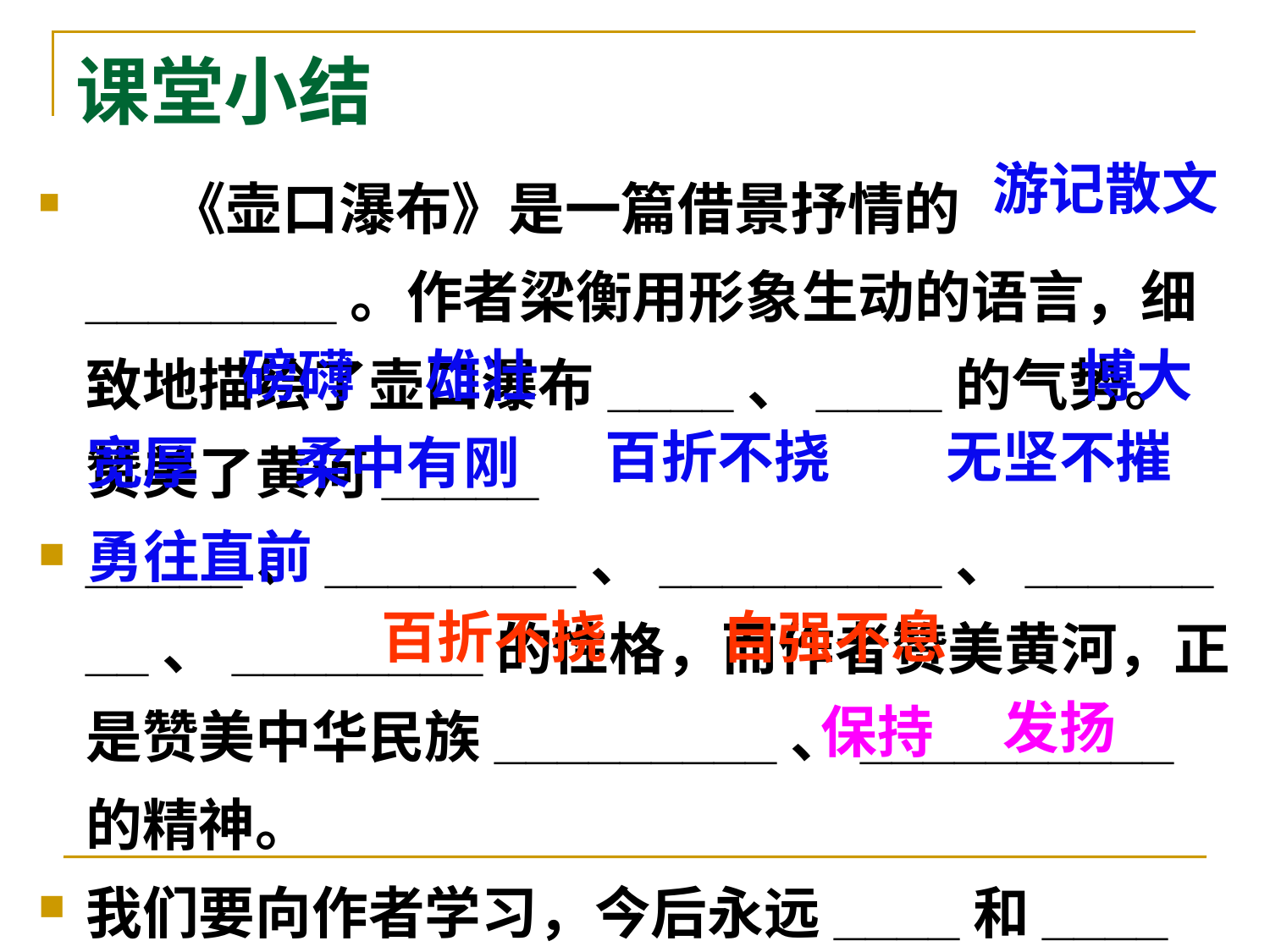

# 课堂小结
       《壶口瀑布》是一篇借景抒情的________。作者梁衡用形象生动的语言，细致地描绘了壶口瀑布____、____的气势。赞美了黄河_____
_____、________、_________、________、________的性格，而作者赞美黄河，正是赞美中华民族_________、__________的精神。
我们要向作者学习，今后永远____和____这种精神。
游记散文
磅礴
雄壮
博大
百折不挠
无坚不摧
宽厚
柔中有刚
勇往直前
百折不挠
自强不息
发扬
保持